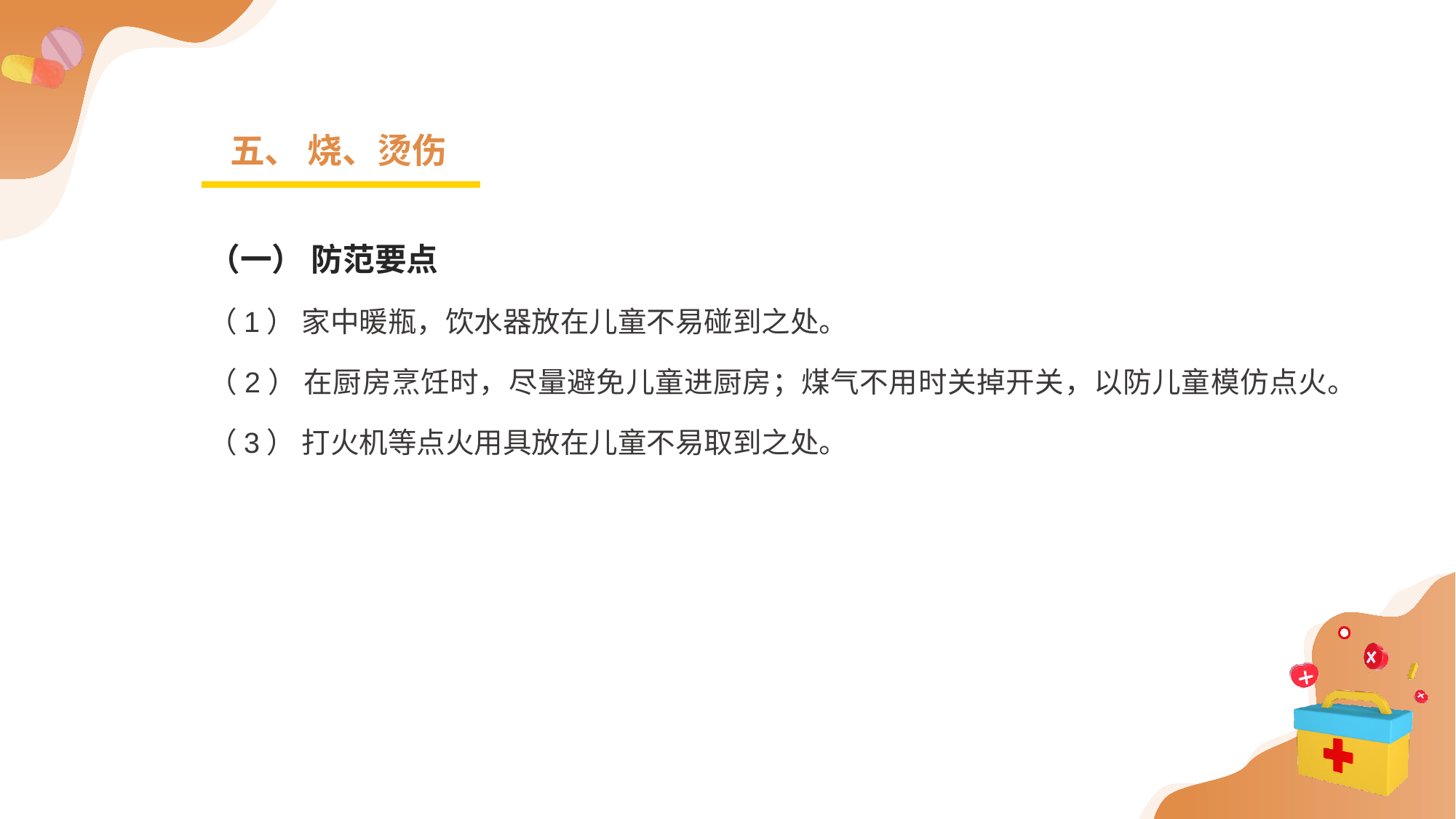

五、 烧、烫伤
（一） 防范要点
（1） 家中暖瓶，饮水器放在儿童不易碰到之处。
（2） 在厨房烹饪时，尽量避免儿童进厨房；煤气不用时关掉开关，以防儿童模仿点火。
（3） 打火机等点火用具放在儿童不易取到之处。